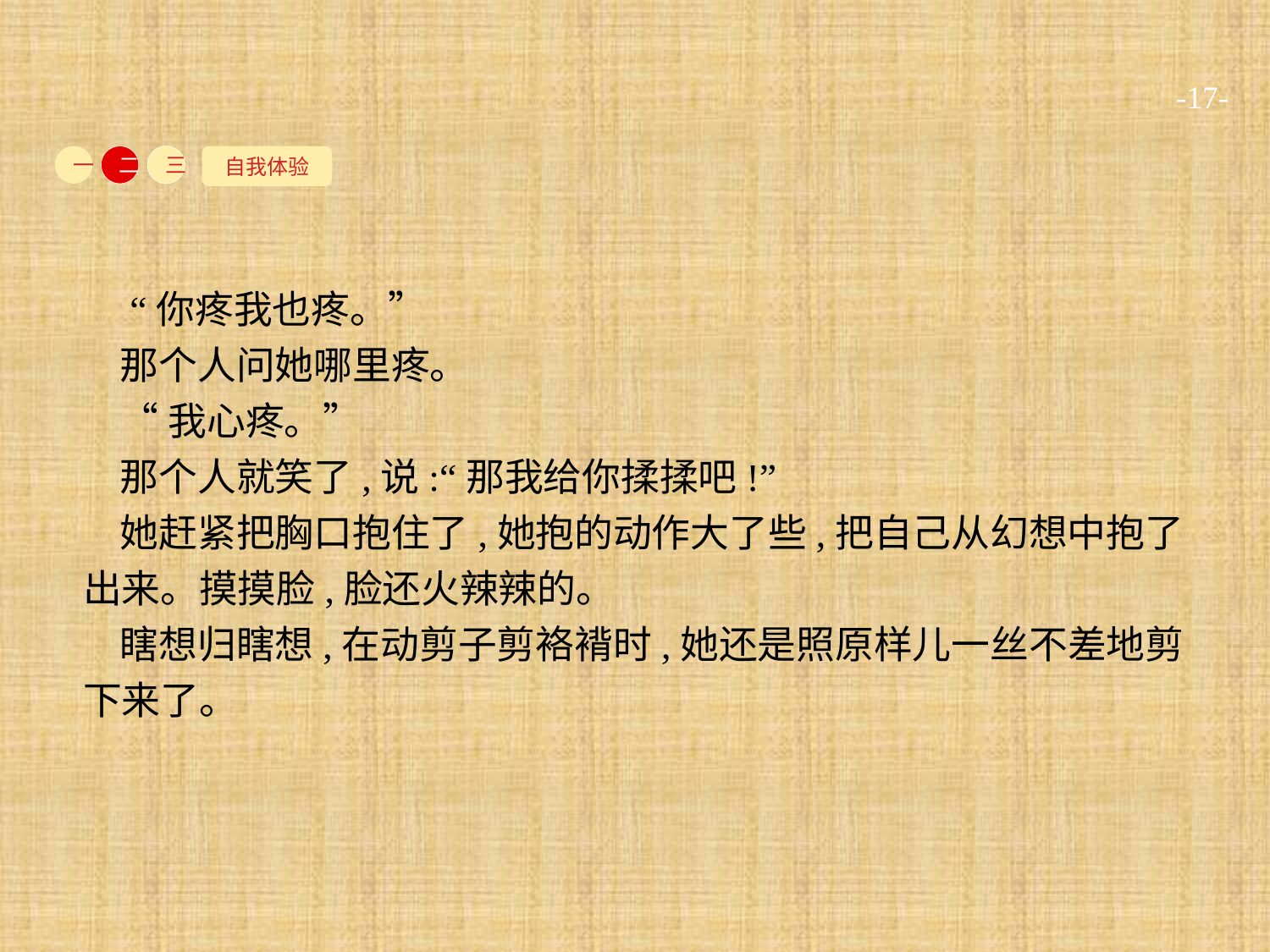

-17-
自我体验
一
二
三
 “你疼我也疼。”
那个人问她哪里疼。
“我心疼。”
那个人就笑了,说:“那我给你揉揉吧!”
她赶紧把胸口抱住了,她抱的动作大了些,把自己从幻想中抱了出来。摸摸脸,脸还火辣辣的。
瞎想归瞎想,在动剪子剪袼褙时,她还是照原样儿一丝不差地剪下来了。